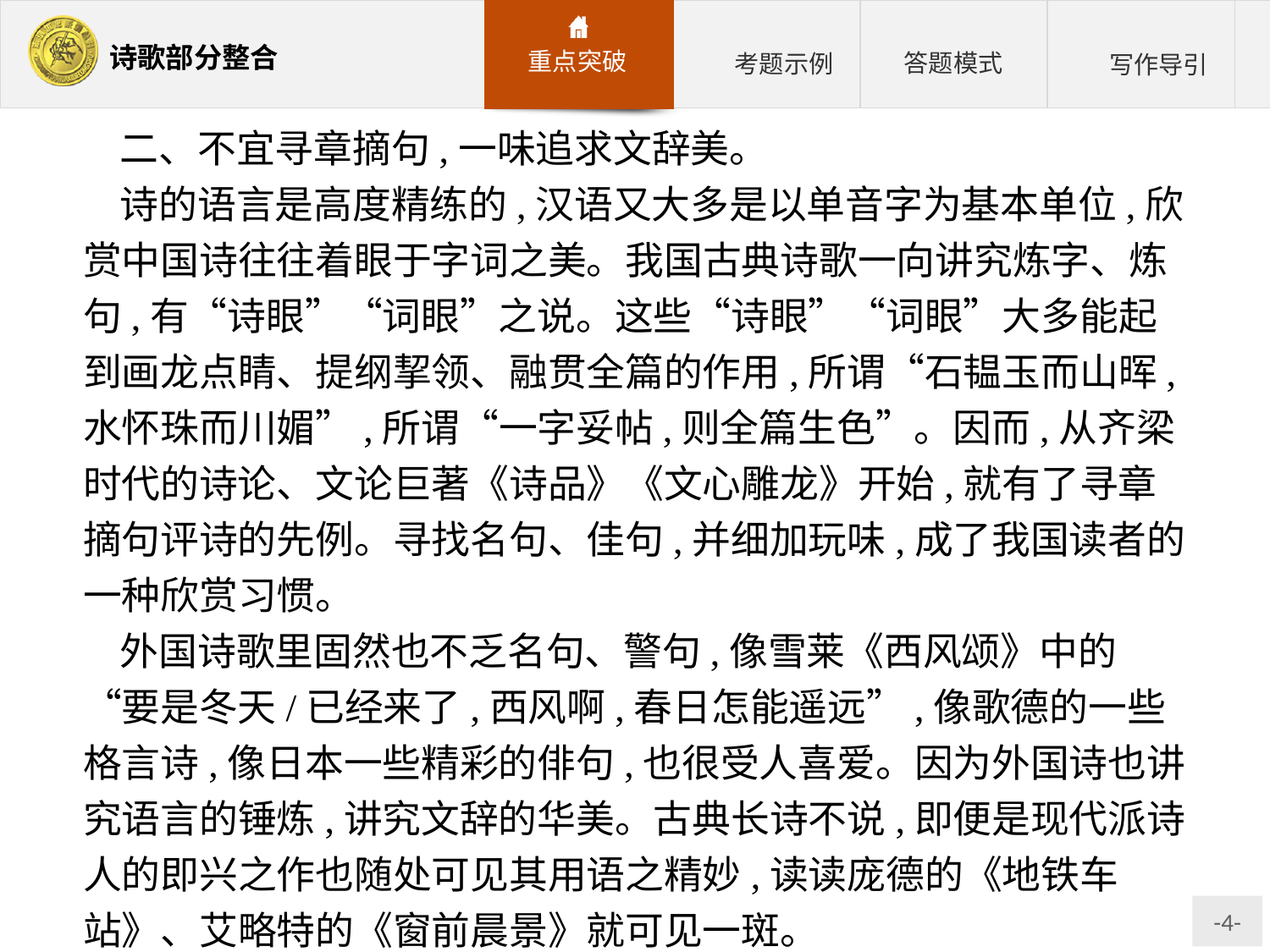

二、不宜寻章摘句,一味追求文辞美。
诗的语言是高度精练的,汉语又大多是以单音字为基本单位,欣赏中国诗往往着眼于字词之美。我国古典诗歌一向讲究炼字、炼句,有“诗眼”“词眼”之说。这些“诗眼”“词眼”大多能起到画龙点睛、提纲挈领、融贯全篇的作用,所谓“石韫玉而山晖,水怀珠而川媚”,所谓“一字妥帖,则全篇生色”。因而,从齐梁时代的诗论、文论巨著《诗品》《文心雕龙》开始,就有了寻章摘句评诗的先例。寻找名句、佳句,并细加玩味,成了我国读者的一种欣赏习惯。
外国诗歌里固然也不乏名句、警句,像雪莱《西风颂》中的“要是冬天/已经来了,西风啊,春日怎能遥远”,像歌德的一些格言诗,像日本一些精彩的俳句,也很受人喜爱。因为外国诗也讲究语言的锤炼,讲究文辞的华美。古典长诗不说,即便是现代派诗人的即兴之作也随处可见其用语之精妙,读读庞德的《地铁车站》、艾略特的《窗前晨景》就可见一斑。